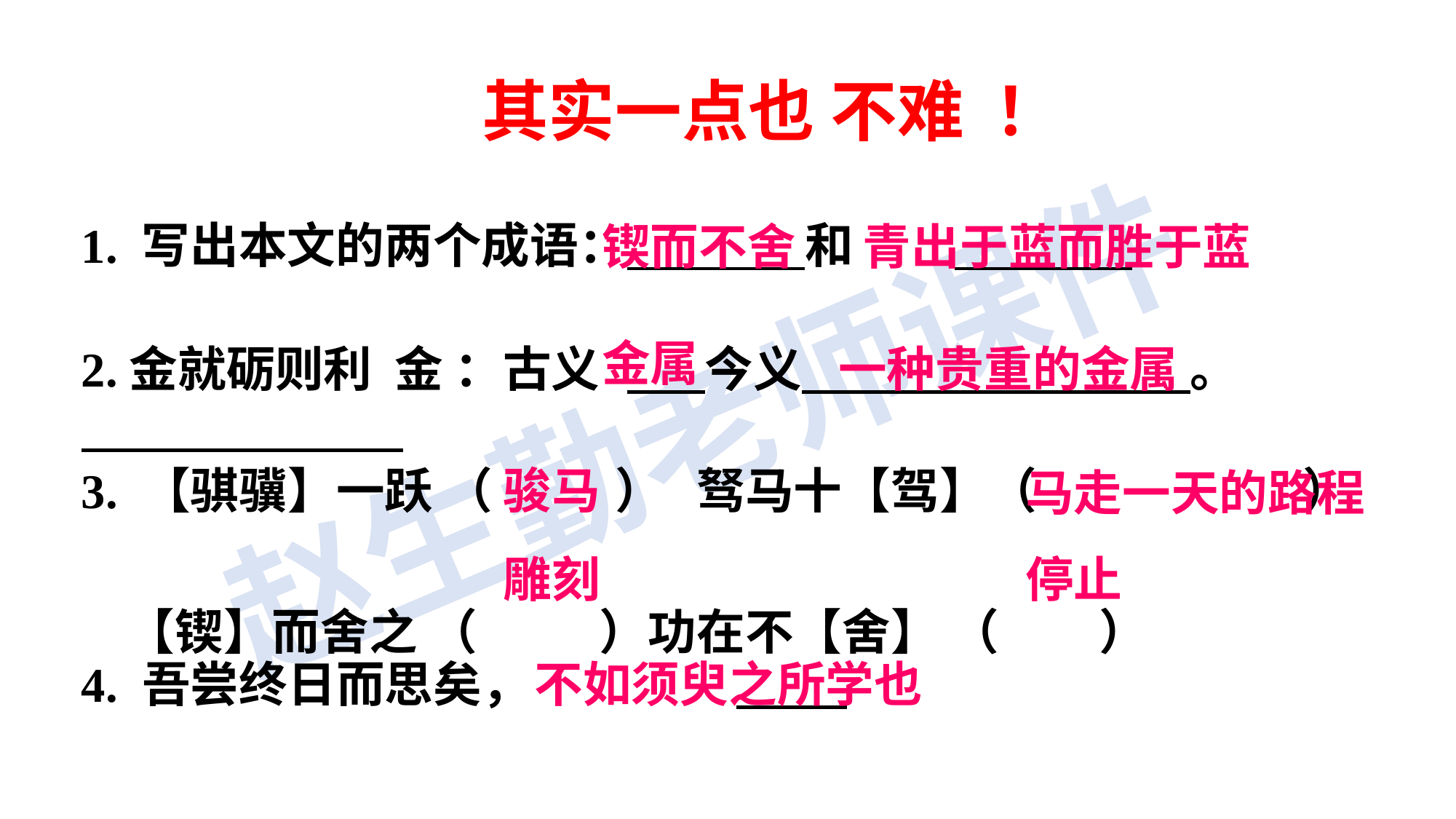

其实一点也 不难  ！
1. 写出本文的两个成语：                和
锲而不舍      青出于蓝而胜于蓝
金属
2.金就砺则利  金 ：古义	       今义                                   。
一种贵重的金属
骏马
3. 【骐骥】一跃 （           ）   驽马十【驾】（                        ）
   【锲】而舍之 （           ）功在不【舍】 （         ）
马走一天的路程
雕刻
停止
4. 吾尝终日而思矣，
不如须臾之所学也